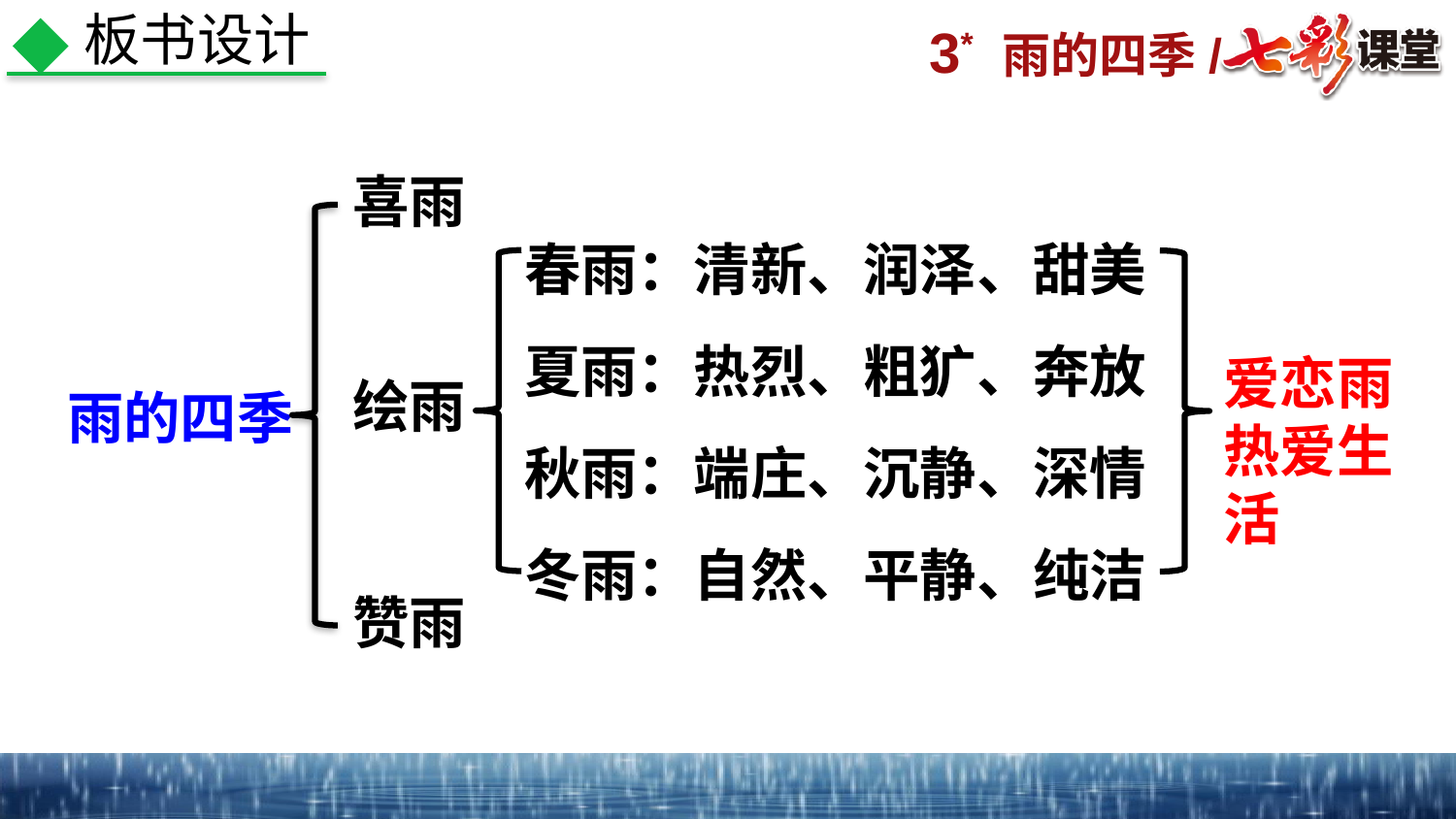

板书设计

喜雨
春雨：清新、润泽、甜美
夏雨：热烈、粗犷、奔放
秋雨：端庄、沉静、深情
冬雨：自然、平静、纯洁

爱恋雨
热爱生活
绘雨
雨的四季
赞雨